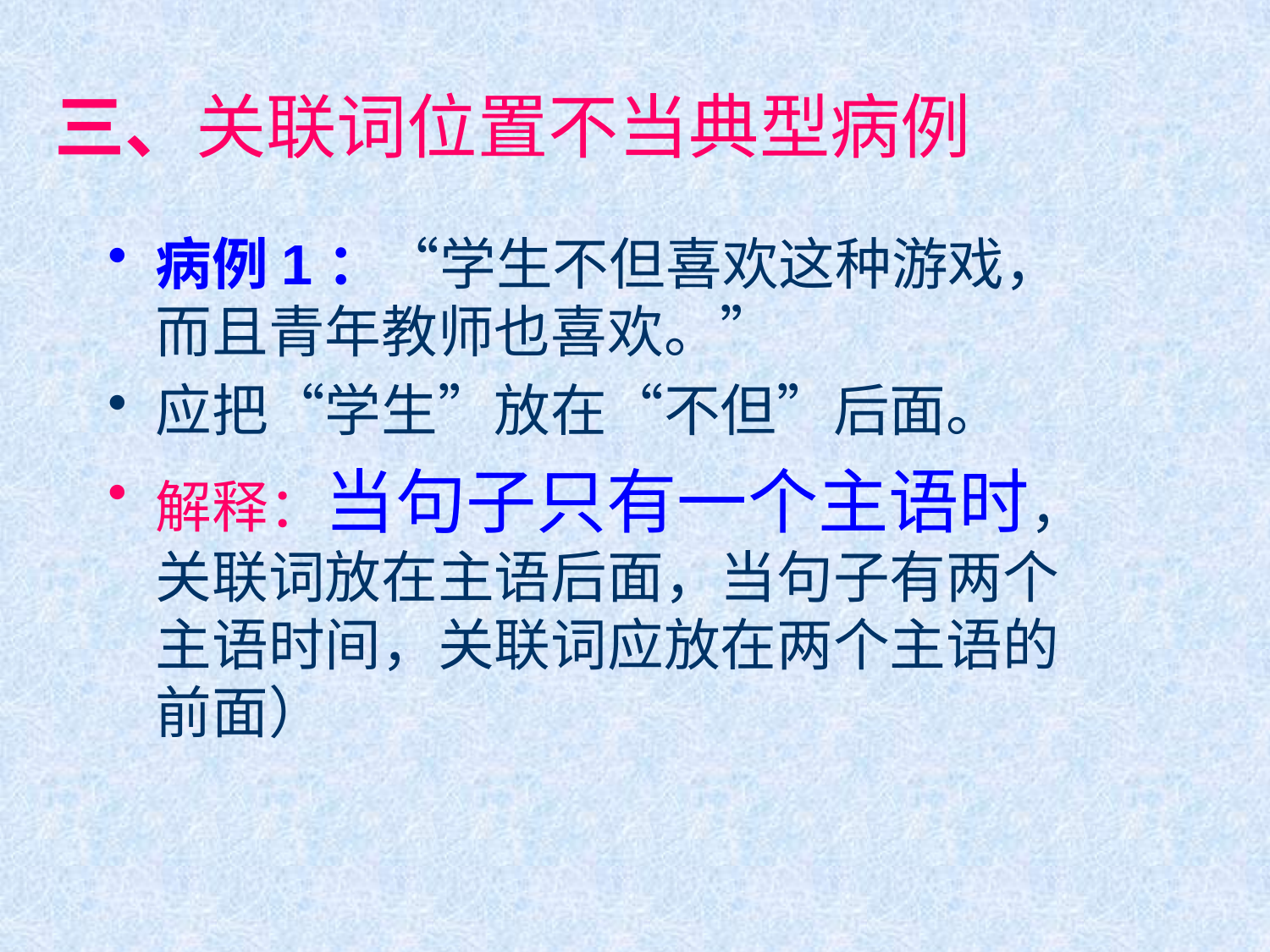

# 三、关联词位置不当典型病例
病例1：“学生不但喜欢这种游戏，而且青年教师也喜欢。”
应把“学生”放在“不但”后面。
解释：当句子只有一个主语时，关联词放在主语后面，当句子有两个主语时间，关联词应放在两个主语的前面）